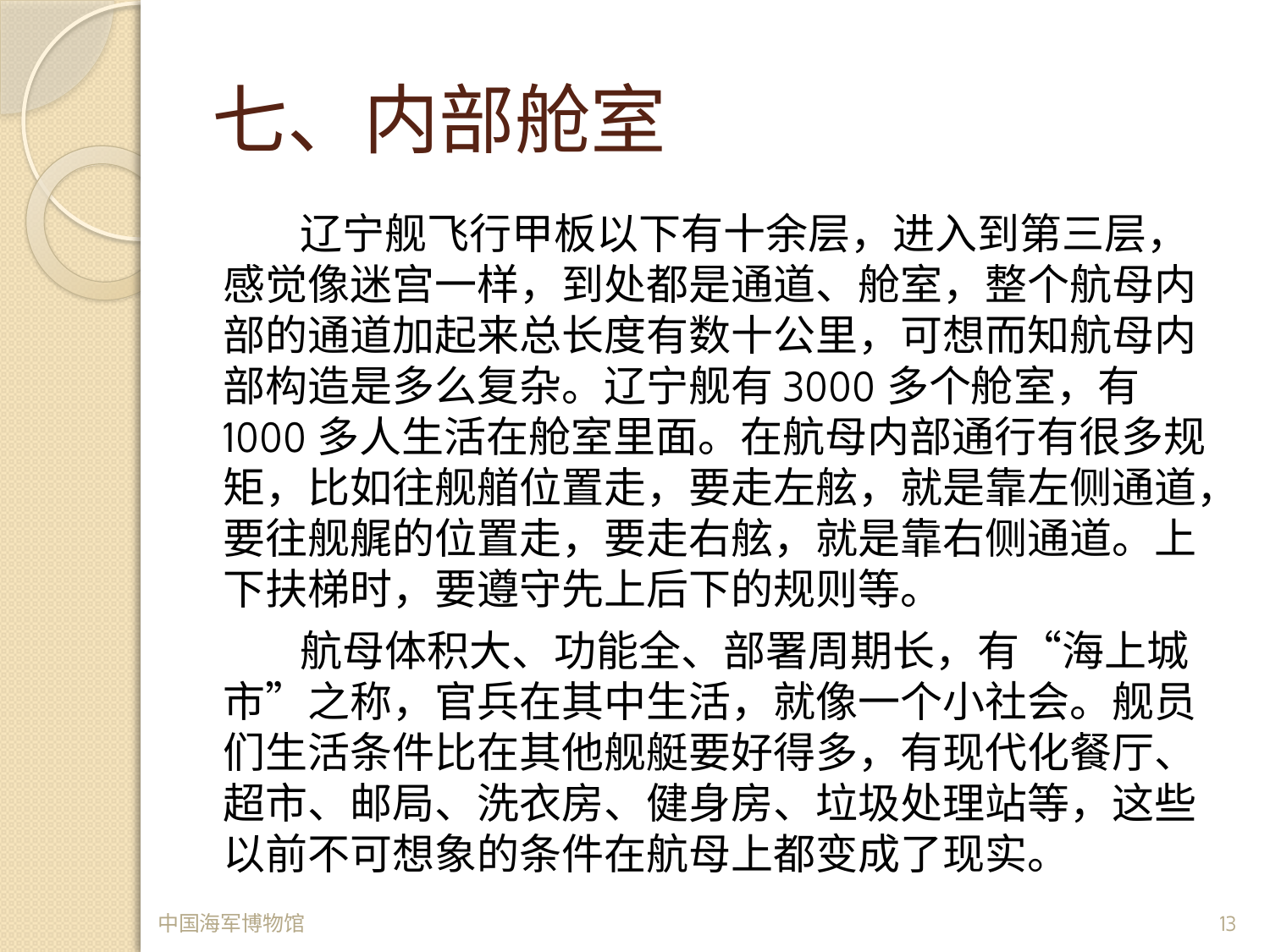

# 七、内部舱室
       辽宁舰飞行甲板以下有十余层，进入到第三层，感觉像迷宫一样，到处都是通道、舱室，整个航母内部的通道加起来总长度有数十公里，可想而知航母内部构造是多么复杂。辽宁舰有3000多个舱室，有1000多人生活在舱室里面。在航母内部通行有很多规矩，比如往舰艏位置走，要走左舷，就是靠左侧通道，要往舰艉的位置走，要走右舷，就是靠右侧通道。上下扶梯时，要遵守先上后下的规则等。
       航母体积大、功能全、部署周期长，有“海上城市”之称，官兵在其中生活，就像一个小社会。舰员们生活条件比在其他舰艇要好得多，有现代化餐厅、超市、邮局、洗衣房、健身房、垃圾处理站等，这些以前不可想象的条件在航母上都变成了现实。
中国海军博物馆
13